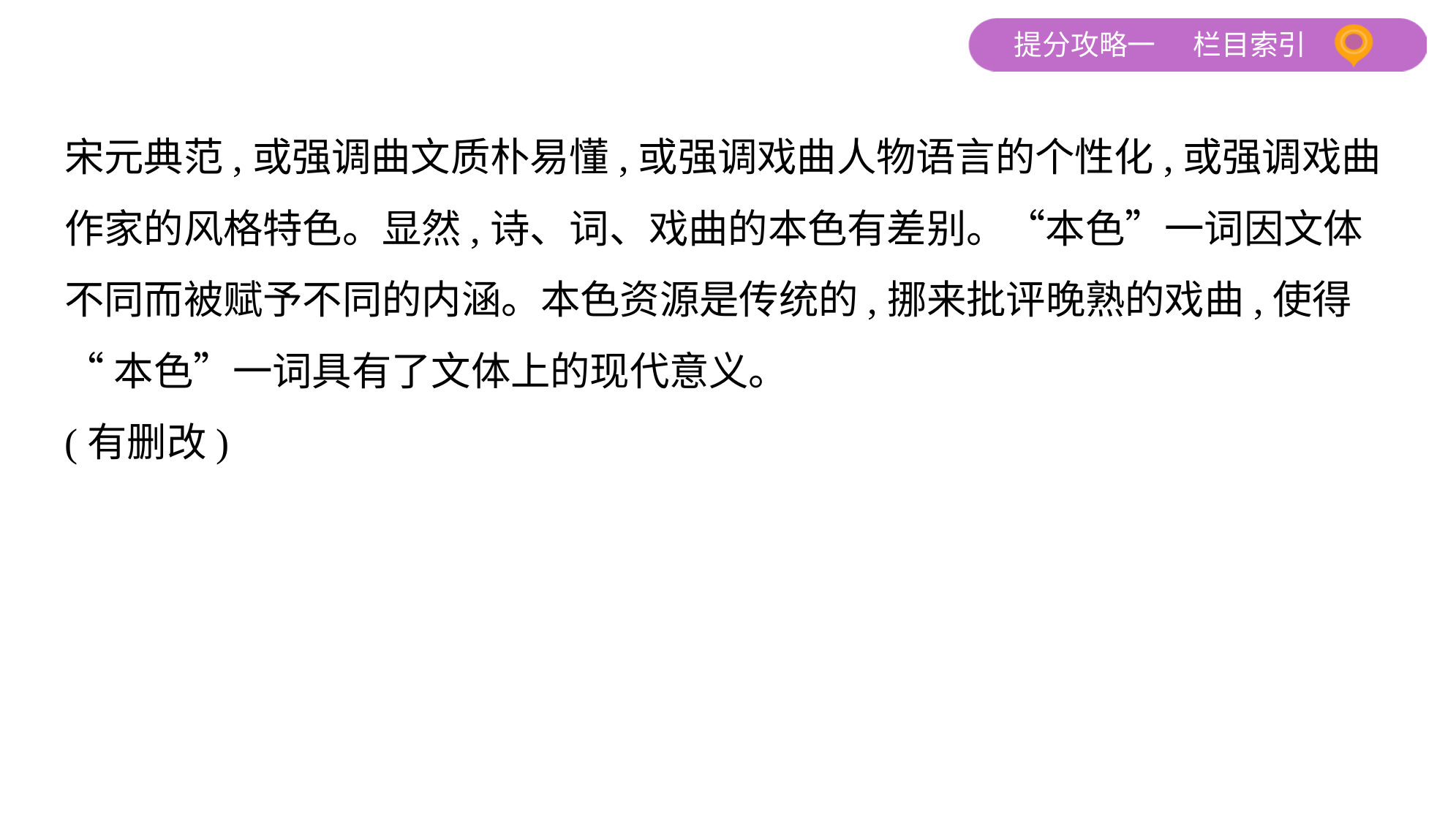

宋元典范,或强调曲文质朴易懂,或强调戏曲人物语言的个性化,或强调戏曲
作家的风格特色。显然,诗、词、戏曲的本色有差别。“本色”一词因文体
不同而被赋予不同的内涵。本色资源是传统的,挪来批评晚熟的戏曲,使得
“本色”一词具有了文体上的现代意义。
(有删改)